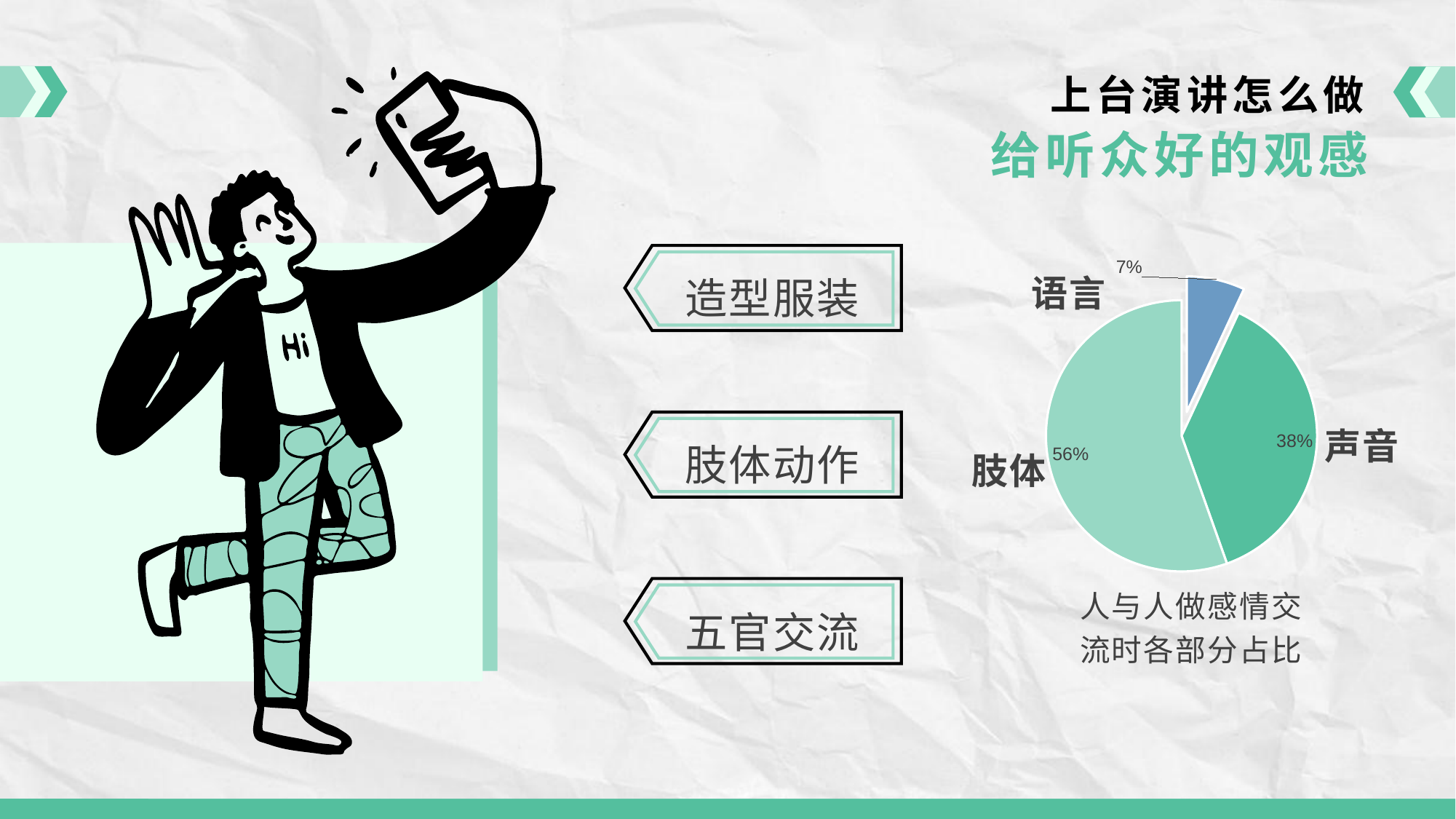

上台演讲怎么做

给听众好的观感
造型服装

语言

### Chart

| Category | 列1 |
|---|---|
| 语言 | 0.07 |
| 声音 | 0.38 |
| 肢体 | 0.56 |
声音
肢体动作

肢体
人与人做感情交流时各部分占比
五官交流